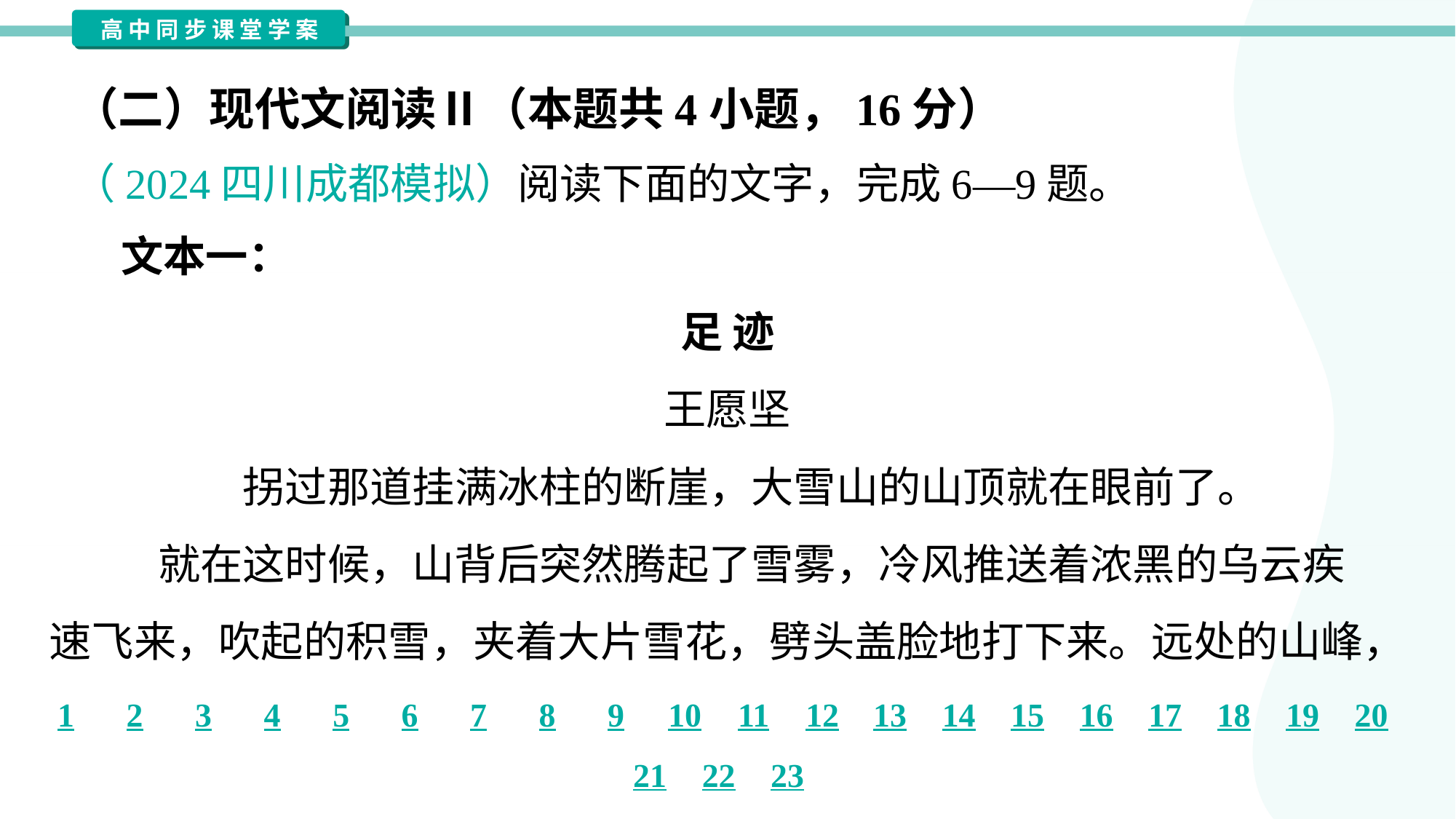

（二）现代文阅读Ⅱ（本题共4小题，16分）
（2024四川成都模拟）阅读下面的文字，完成6—9题。
    文本一：
足 迹
王愿坚
    拐过那道挂满冰柱的断崖，大雪山的山顶就在眼前了。
    就在这时候，山背后突然腾起了雪雾，冷风推送着浓黑的乌云疾
速飞来，吹起的积雪，夹着大片雪花，劈头盖脸地打下来。远处的山峰，